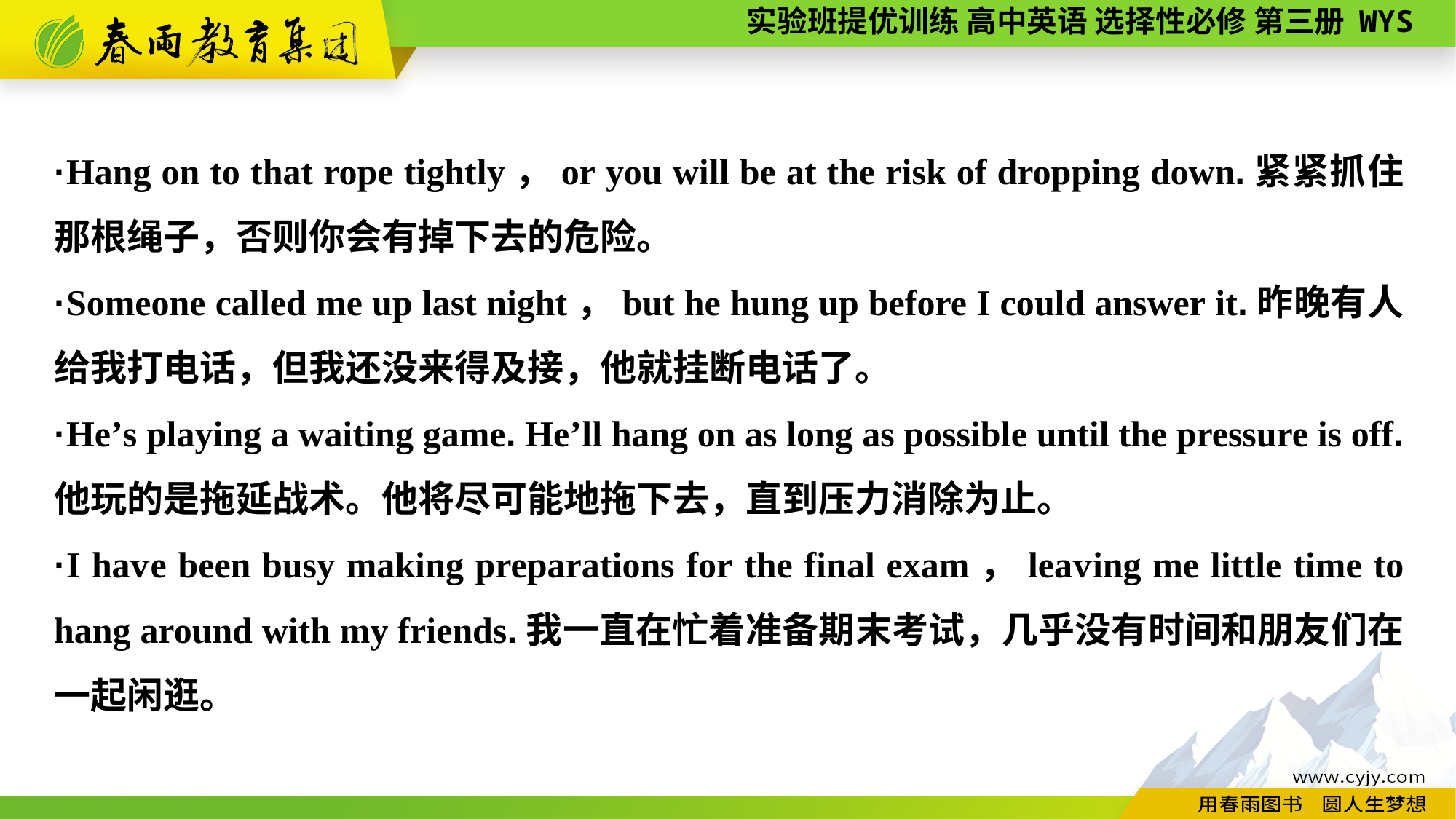

·Hang on to that rope tightly，or you will be at the risk of dropping down.紧紧抓住那根绳子，否则你会有掉下去的危险。
·Someone called me up last night，but he hung up before I could answer it.昨晚有人给我打电话，但我还没来得及接，他就挂断电话了。
·He’s playing a waiting game. He’ll hang on as long as possible until the pressure is off. 他玩的是拖延战术。他将尽可能地拖下去，直到压力消除为止。
·I have been busy making preparations for the final exam，leaving me little time to hang around with my friends.我一直在忙着准备期末考试，几乎没有时间和朋友们在一起闲逛。